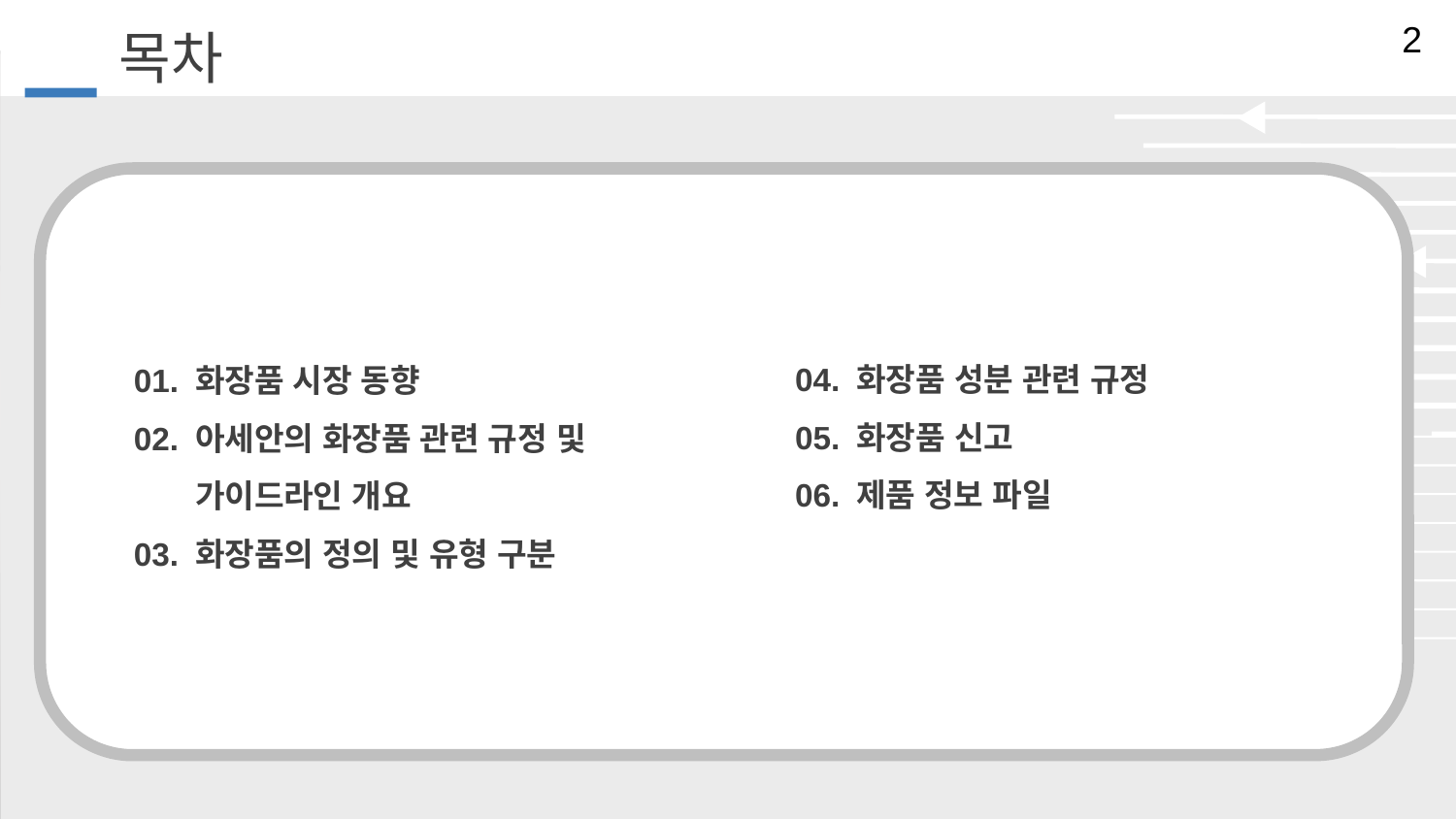

# 목차

01. 화장품 시장 동향
02. 아세안의 화장품 관련 규정 및
      가이드라인 개요
03. 화장품의 정의 및 유형 구분

04. 화장품 성분 관련 규정
05. 화장품 신고
06. 제품 정보 파일